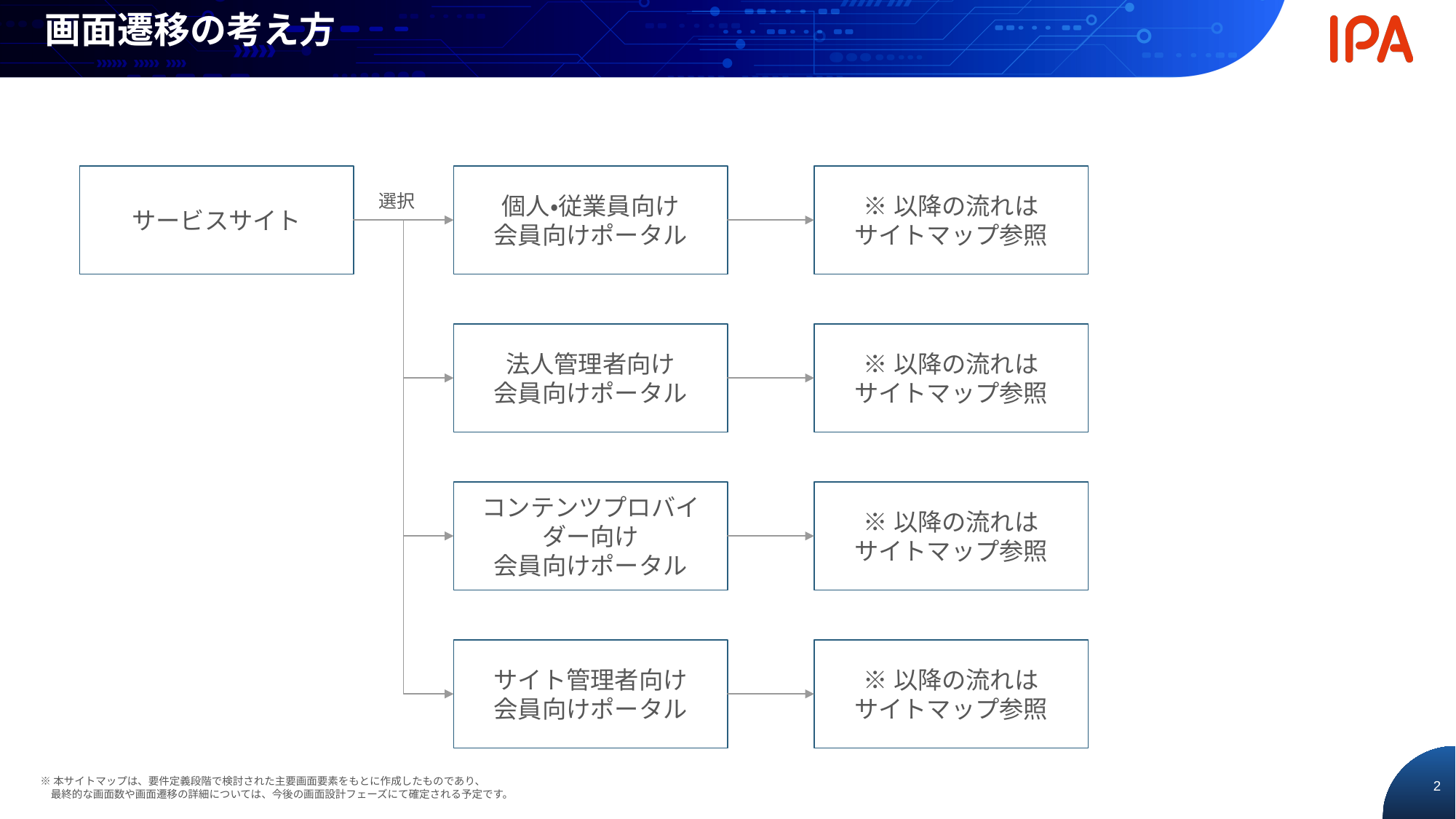

画面遷移の考え方
サービスサイト
個人・従業員向け
会員向けポータル
※以降の流れは
サイトマップ参照
選択
法人管理者向け
会員向けポータル
※以降の流れは
サイトマップ参照
コンテンツプロバイダー向け
会員向けポータル
※以降の流れは
サイトマップ参照
サイト管理者向け
会員向けポータル
※以降の流れは
サイトマップ参照
※本サイトマップは、要件定義段階で検討された主要画面要素をもとに作成したものであり、
最終的な画面数や画面遷移の詳細については、今後の画面設計フェーズにて確定される予定です。